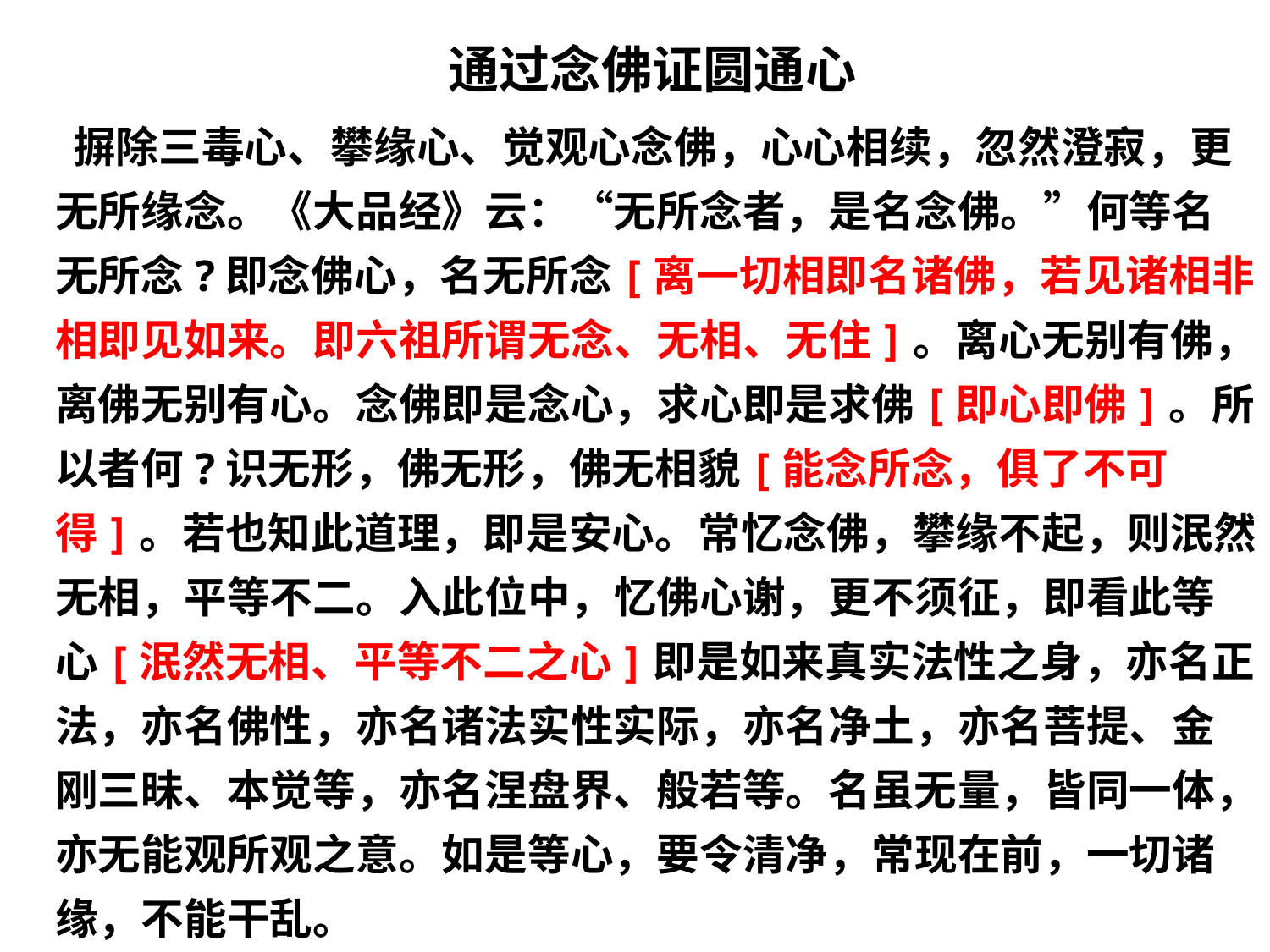

通过念佛证圆通心
         摒除三毒心、攀缘心、觉观心念佛，心心相续，忽然澄寂，更无所缘念。《大品经》云：“无所念者，是名念佛。”何等名无所念?即念佛心，名无所念[离一切相即名诸佛，若见诸相非相即见如来。即六祖所谓无念、无相、无住]。离心无别有佛，离佛无别有心。念佛即是念心，求心即是求佛[即心即佛]。所以者何?识无形，佛无形，佛无相貌[能念所念，俱了不可得]。若也知此道理，即是安心。常忆念佛，攀缘不起，则泯然无相，平等不二。入此位中，忆佛心谢，更不须征，即看此等心[泯然无相、平等不二之心]即是如来真实法性之身，亦名正法，亦名佛性，亦名诸法实性实际，亦名净土，亦名菩提、金刚三昧、本觉等，亦名涅盘界、般若等。名虽无量，皆同一体，亦无能观所观之意。如是等心，要令清净，常现在前，一切诸缘，不能干乱。